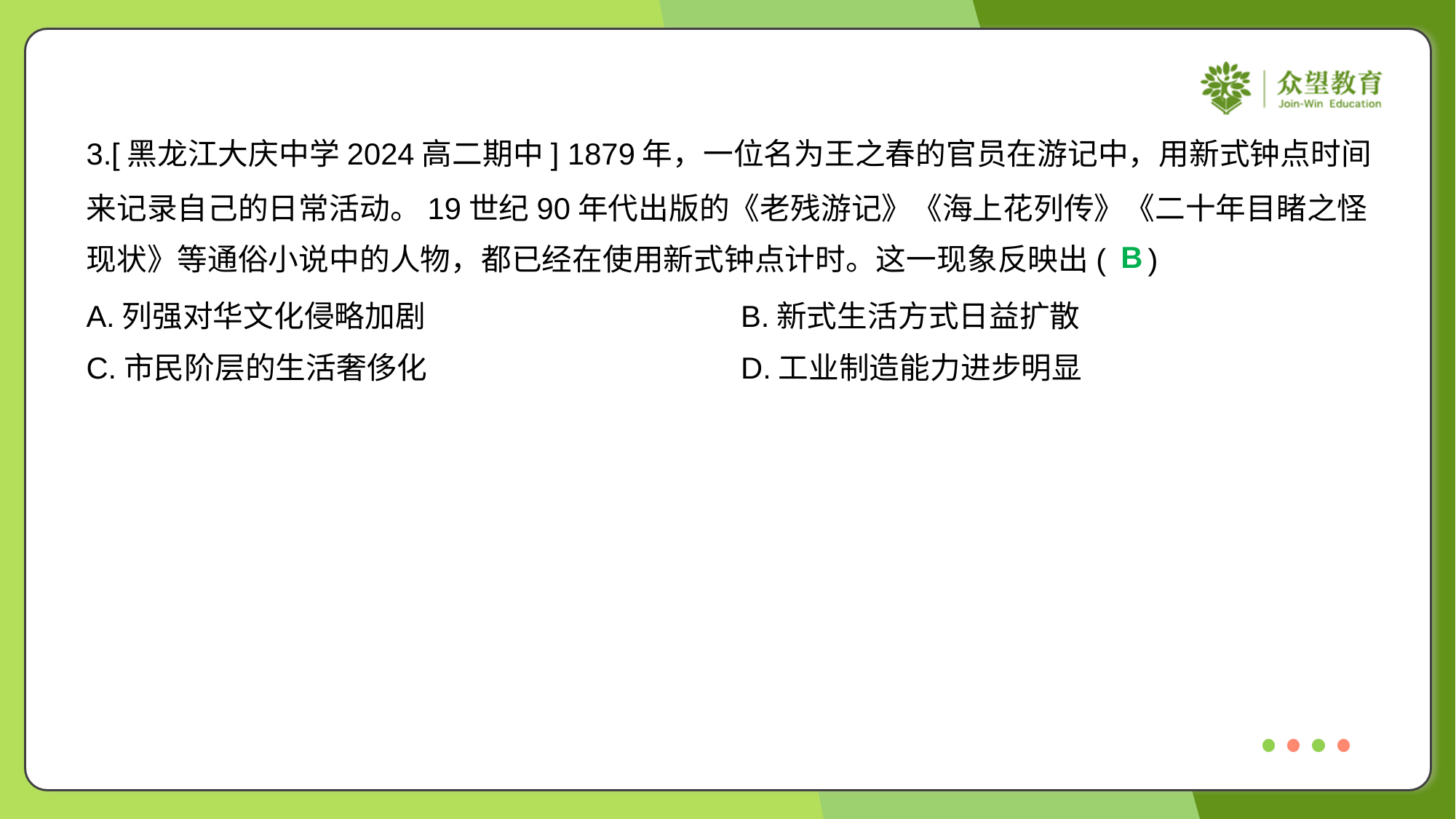

3.[黑龙江大庆中学2024高二期中] 1879年，一位名为王之春的官员在游记中，用新式钟点时间
来记录自己的日常活动。19世纪90年代出版的《老残游记》《海上花列传》《二十年目睹之怪
现状》等通俗小说中的人物，都已经在使用新式钟点计时。这一现象反映出(     )
B
A.列强对华文化侵略加剧	B.新式生活方式日益扩散
C.市民阶层的生活奢侈化	D.工业制造能力进步明显